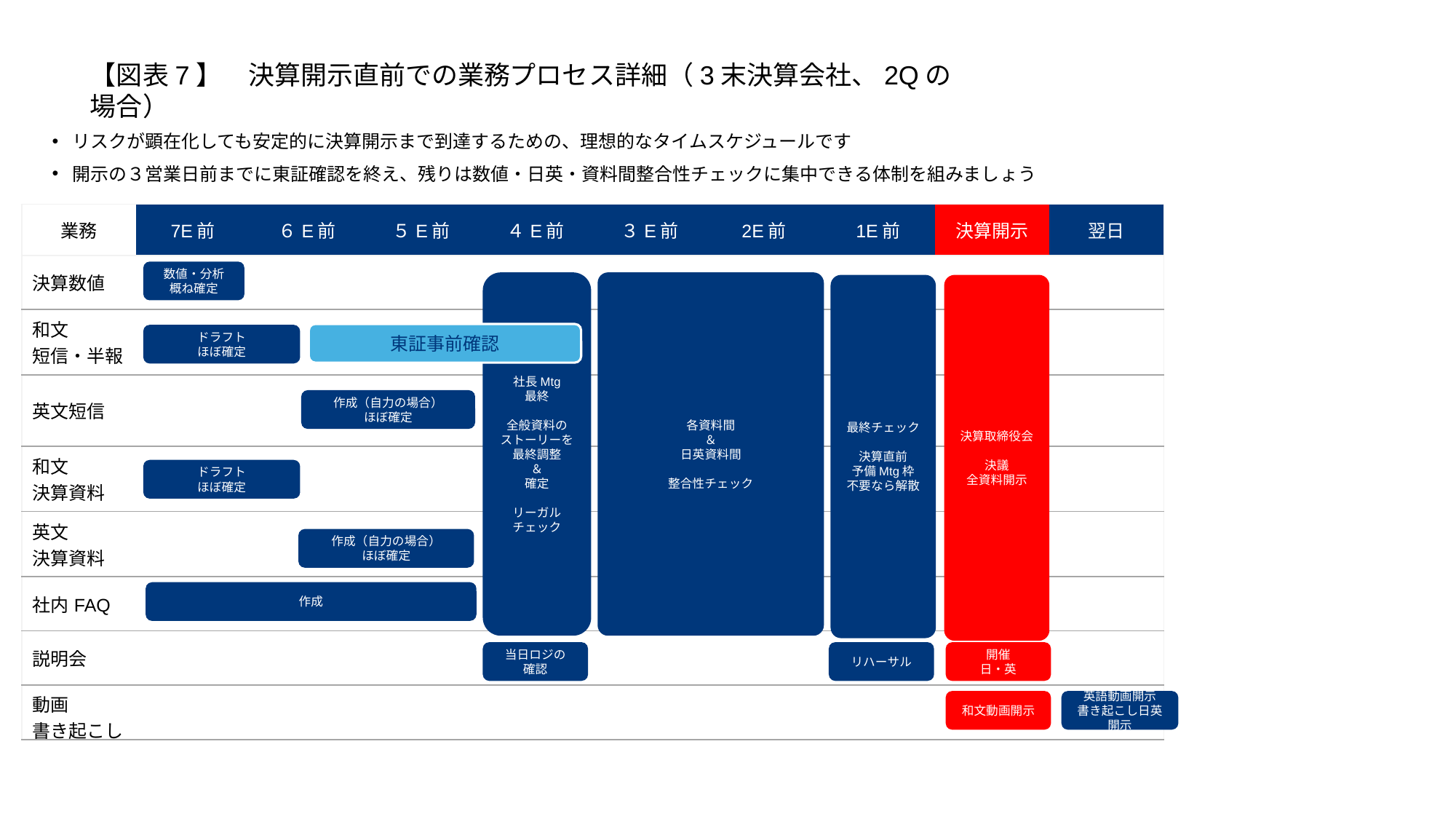

【図表7】　決算開示直前での業務プロセス詳細（3末決算会社、2Qの場合）
リスクが顕在化しても安定的に決算開示まで到達するための、理想的なタイムスケジュールです
開示の３営業日前までに東証確認を終え、残りは数値・日英・資料間整合性チェックに集中できる体制を組みましょう
| 業務 | 7E前 | ６E前 | ５E前 | ４E前 | ３E前 | 2E前 | 1E前 | 決算開示 | 翌日 |
| --- | --- | --- | --- | --- | --- | --- | --- | --- | --- |
| 決算数値 |  |  |  |  |  |  |  |  |  |
| 和文 短信・半報 |  |  |  |  |  |  |  |  |  |
| 英文短信 |  |  |  |  |  |  |  |  |  |
| 和文 決算資料 |  |  |  |  |  |  |  |  |  |
| 英文 決算資料 |  |  |  |  |  |  |  |  |  |
| 社内FAQ |  |  |  |  |  |  |  |  |  |
| 説明会 |  |  |  |  |  |  |  |  |  |
| 動画 書き起こし |  |  |  |  |  |  |  |  |  |
数値・分析
概ね確定
社長Mtg
最終

全般資料の
ストーリーを
最終調整
＆
確定

リーガルチェック
各資料間
＆
日英資料間

整合性チェック
最終チェック

決算直前
予備Mtg枠
不要なら解散
決算取締役会

決議
全資料開示
東証事前確認
ドラフト
ほぼ確定
作成（自力の場合）
ほぼ確定
ドラフト
ほぼ確定
作成（自力の場合）
ほぼ確定
作成
当日ロジの
確認
リハーサル
開催
日・英
和文動画開示
英語動画開示
書き起こし日英開示